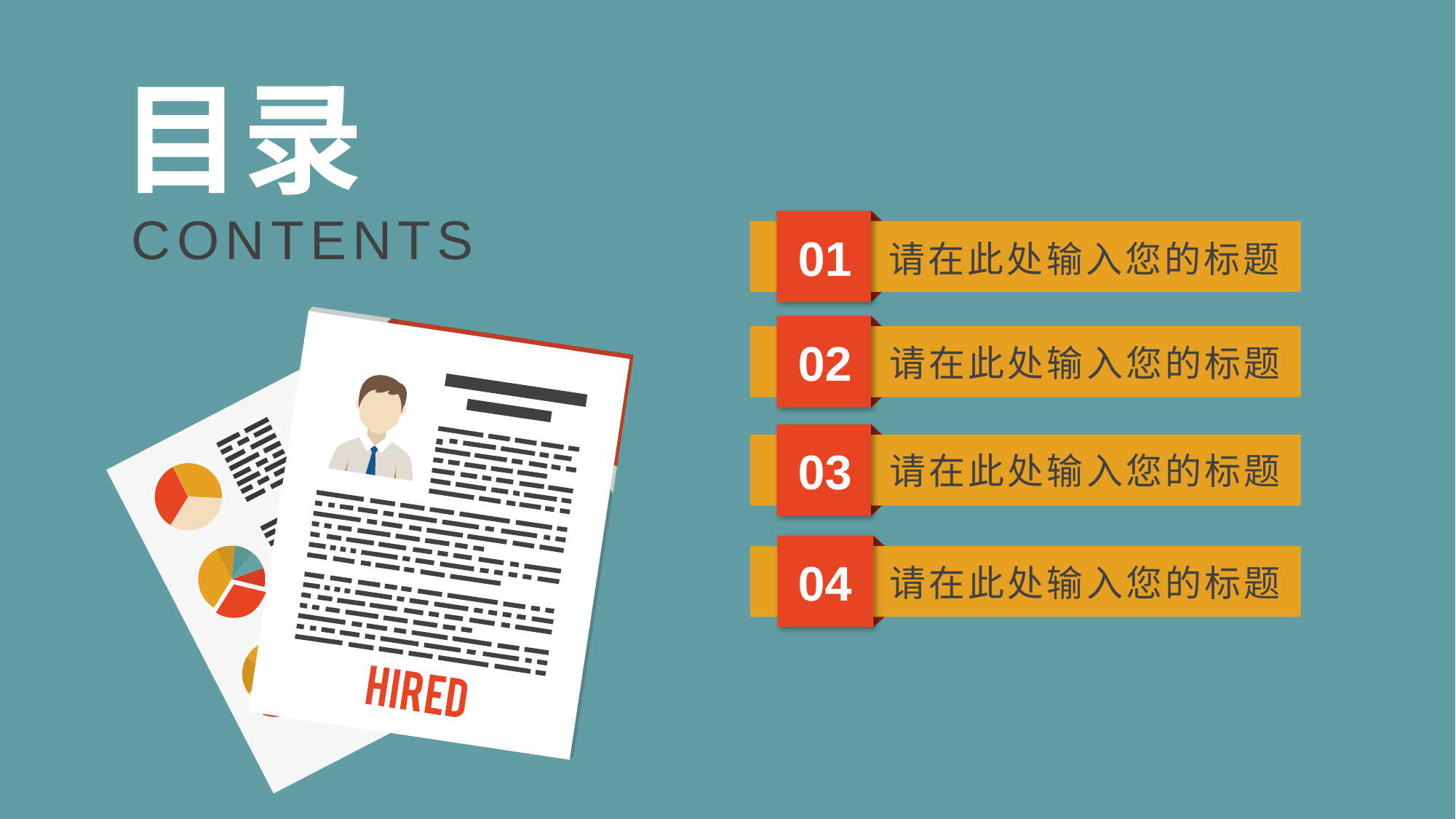

目录
CONTENTS

01
请在此处输入您的标题

02
请在此处输入您的标题

03
请在此处输入您的标题

04
请在此处输入您的标题